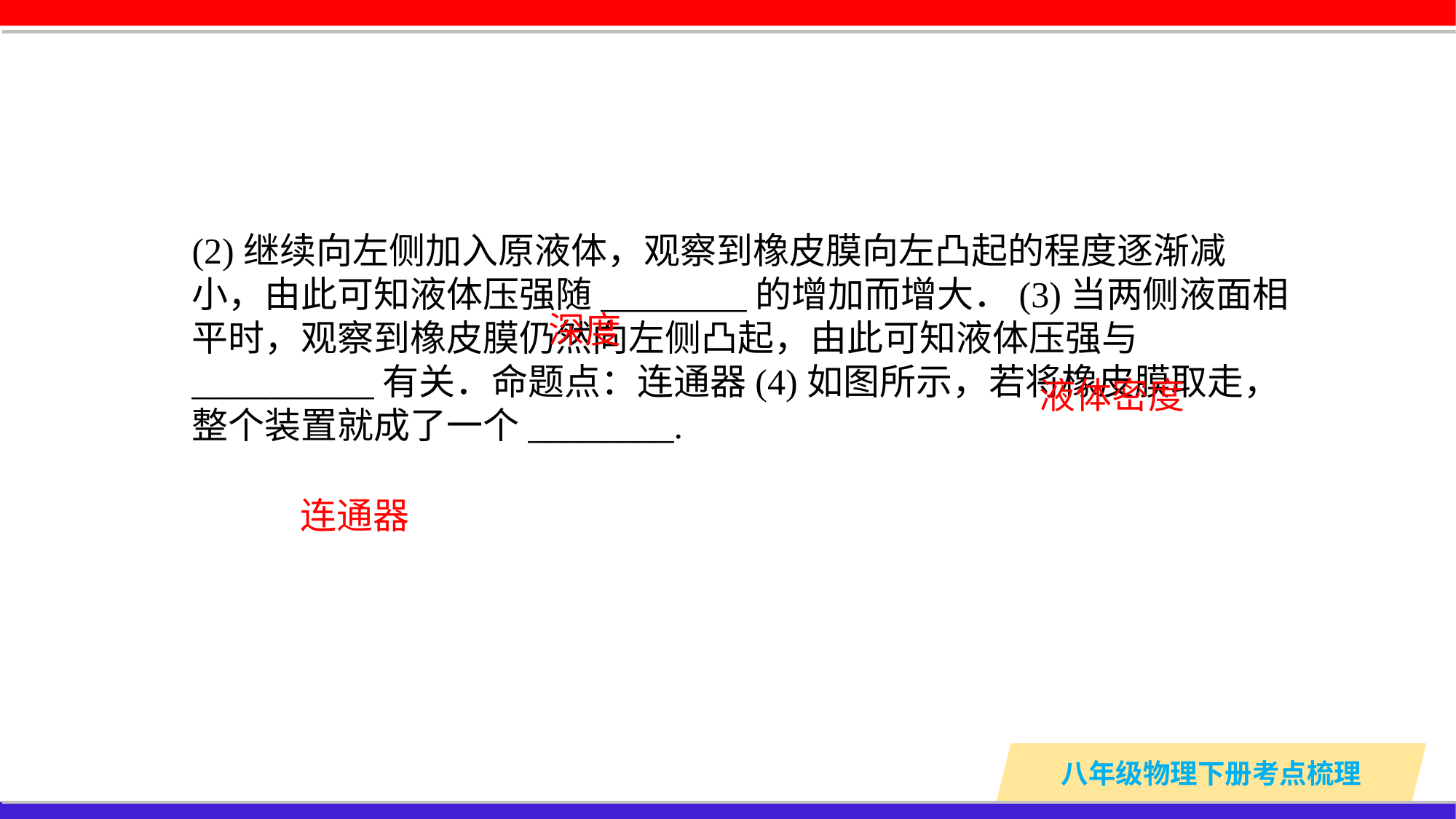

(2)继续向左侧加入原液体，观察到橡皮膜向左凸起的程度逐渐减小，由此可知液体压强随________的增加而增大．(3)当两侧液面相平时，观察到橡皮膜仍然向左侧凸起，由此可知液体压强与__________有关．命题点：连通器(4)如图所示，若将橡皮膜取走，整个装置就成了一个________.

深度
液体密度
连通器